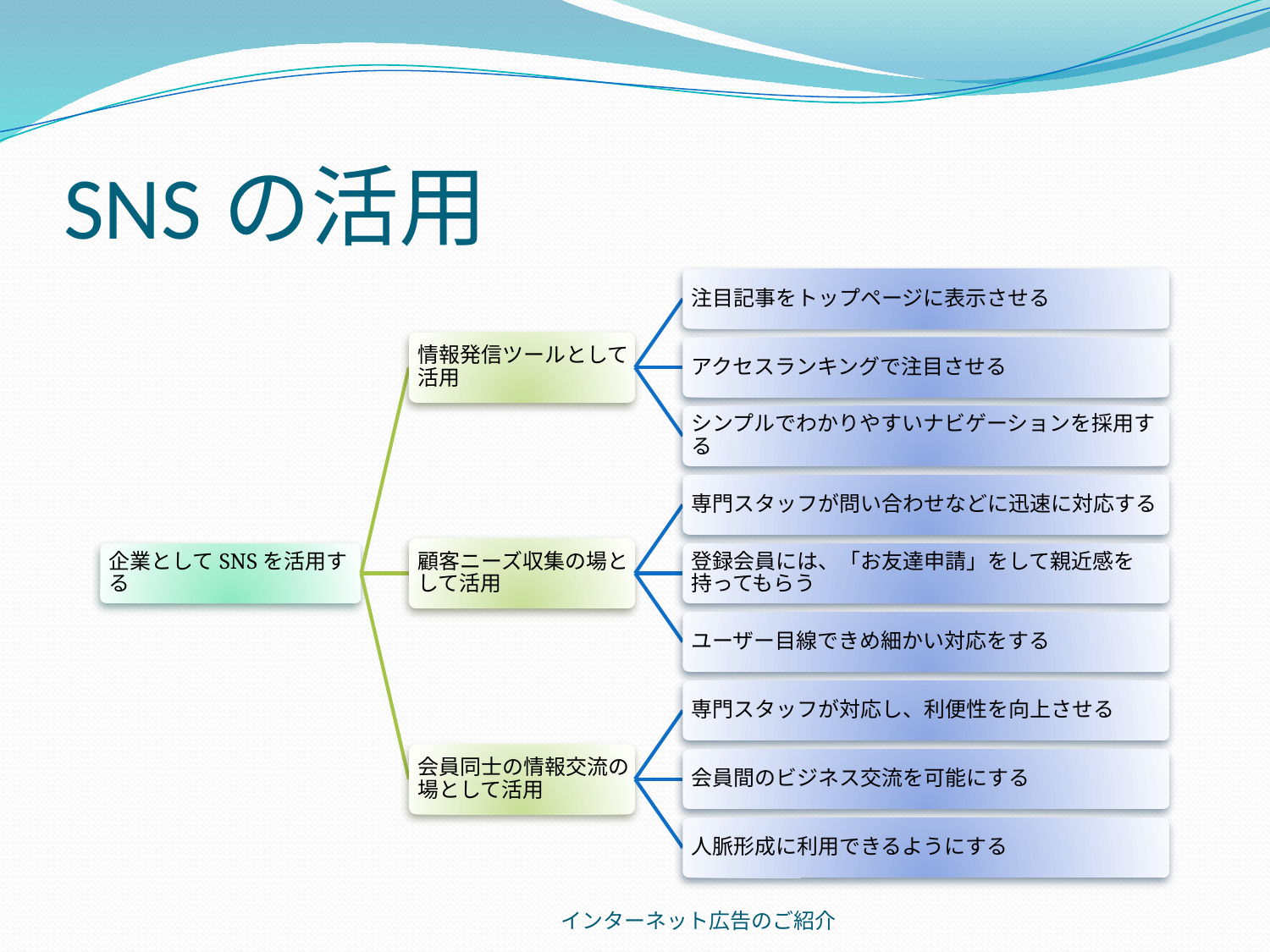

# SNSの活用
企業としてSNSを活用する

情報発信ツールとして
活用

注目記事をトップページに表示させる

アクセスランキングで注目させる

シンプルでわかりやすいナビゲーションを採用する

顧客ニーズ収集の場として活用

専門スタッフが問い合わせなどに迅速に対応する

登録会員には、「お友達申請」をして親近感を持ってもらう

ユーザー目線できめ細かい対応をする

会員同士の情報交流の場として活用

専門スタッフが対応し、利便性を向上させる

会員間のビジネス交流を可能にする

人脈形成に利用できるようにする
インターネット広告のご紹介